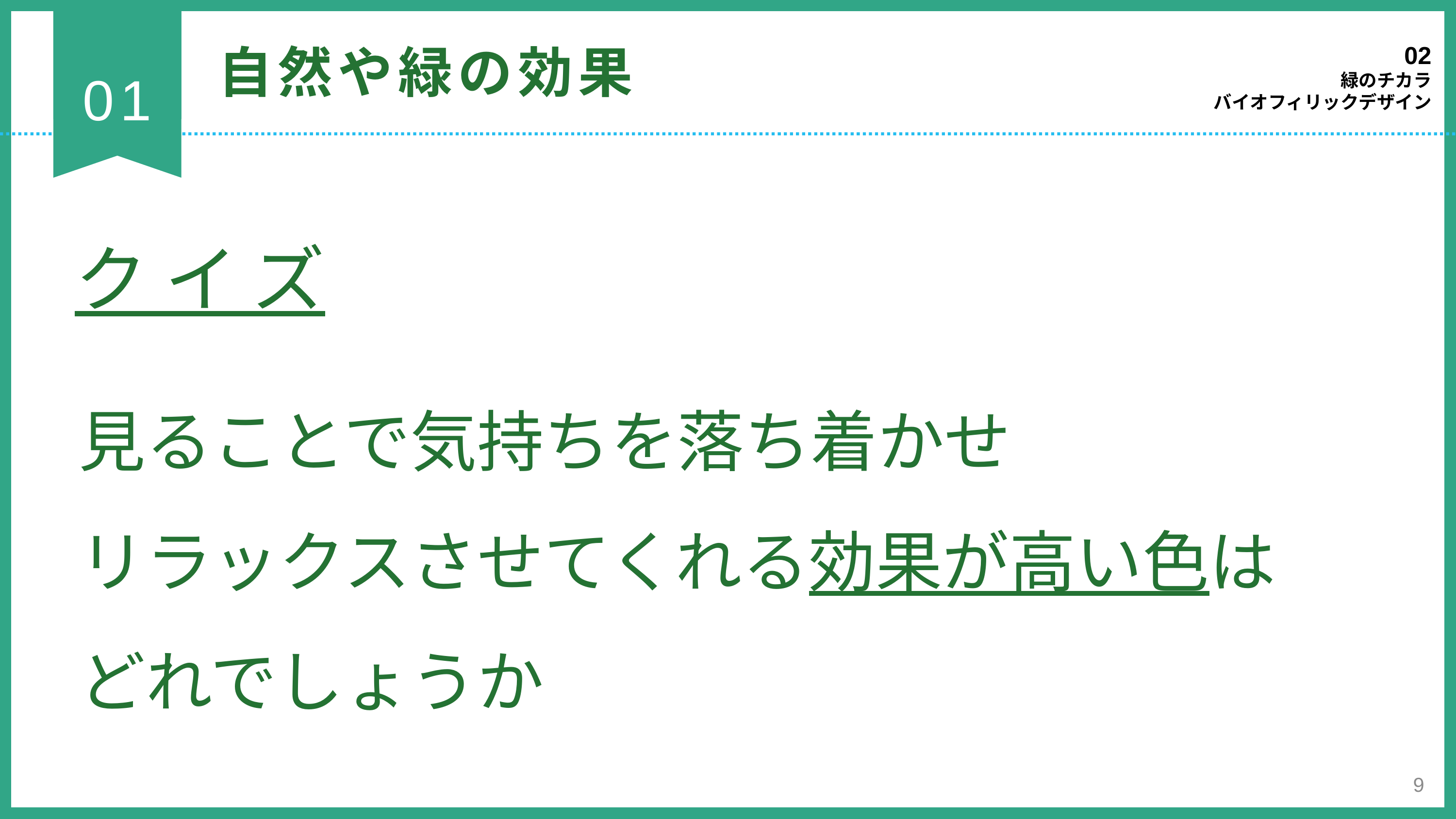

02
緑のチカラ
バイオフィリックデザイン
自然や緑の効果
01

クイズ
見ることで気持ちを落ち着かせ
リラックスさせてくれる効果が高い色は
どれでしょうか
9